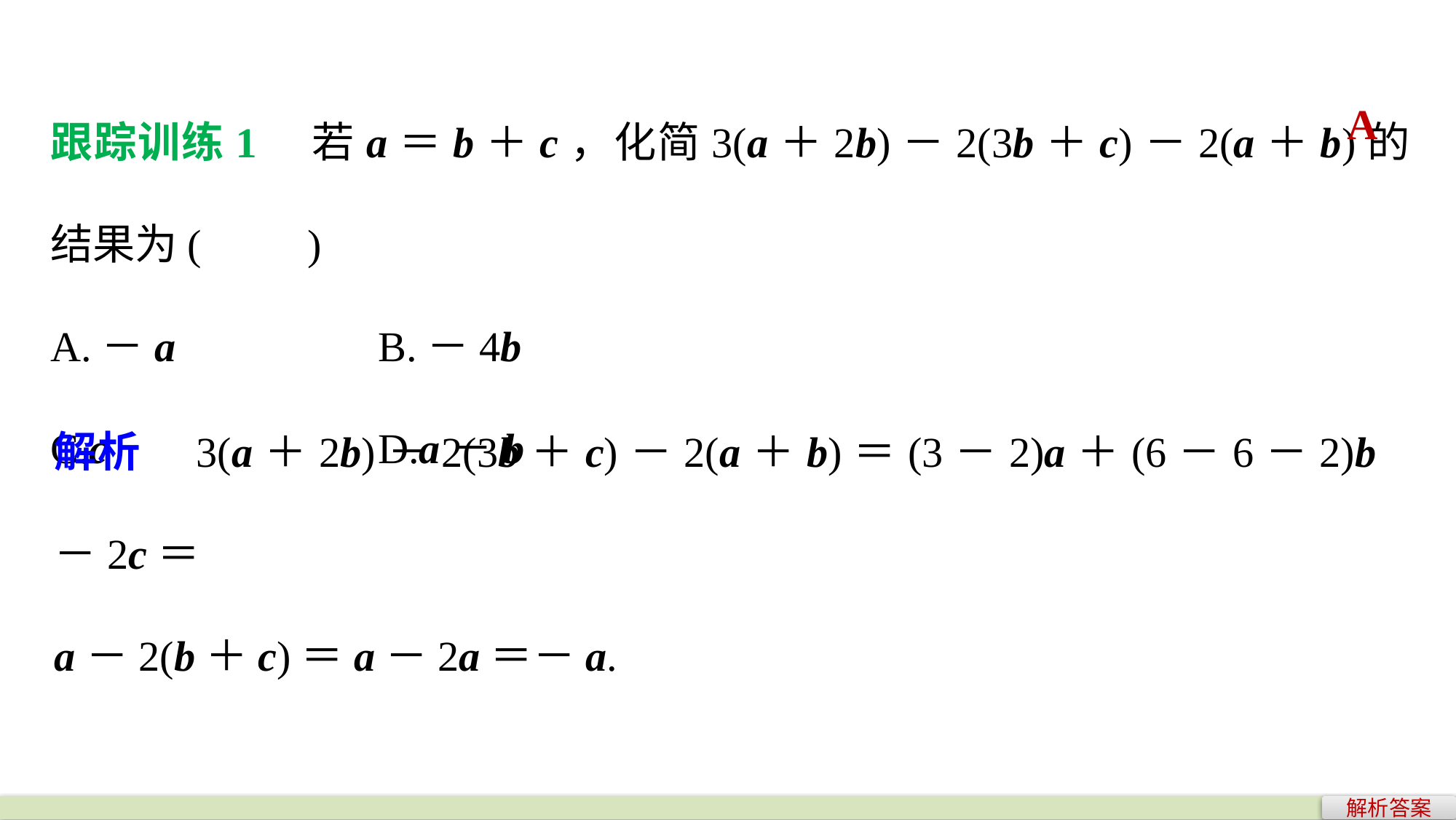

跟踪训练1　若a＝b＋c，化简3(a＋2b)－2(3b＋c)－2(a＋b)的结果为(　　)
A.－a       		B.－4b
C.c         		D.a－b
A
解析　3(a＋2b)－2(3b＋c)－2(a＋b)＝(3－2)a＋(6－6－2)b－2c＝
a－2(b＋c)＝a－2a＝－a.
解析答案